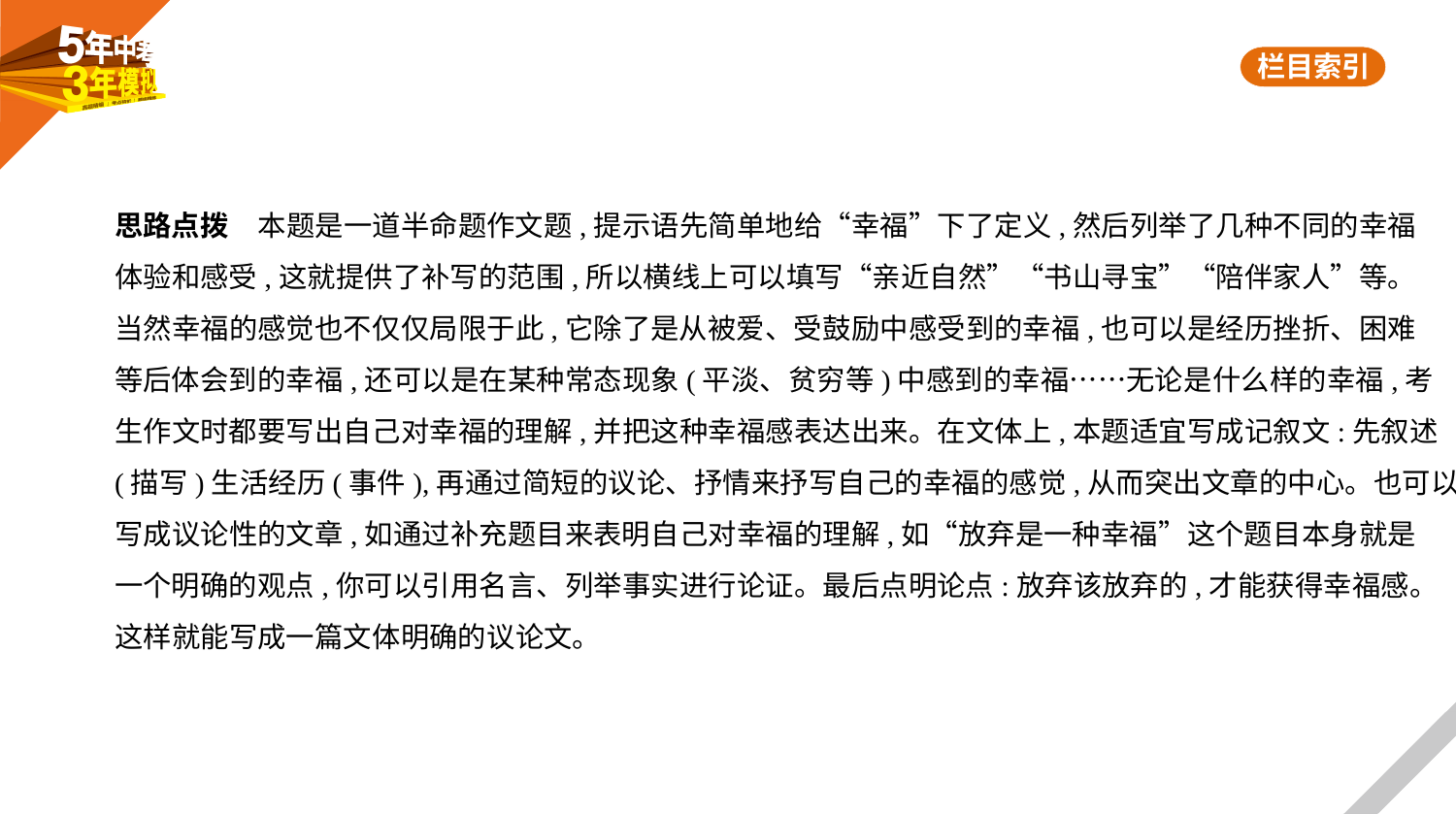

思路点拨　本题是一道半命题作文题,提示语先简单地给“幸福”下了定义,然后列举了几种不同的幸福
体验和感受,这就提供了补写的范围,所以横线上可以填写“亲近自然”“书山寻宝”“陪伴家人”等。
当然幸福的感觉也不仅仅局限于此,它除了是从被爱、受鼓励中感受到的幸福,也可以是经历挫折、困难
等后体会到的幸福,还可以是在某种常态现象(平淡、贫穷等)中感到的幸福……无论是什么样的幸福,考
生作文时都要写出自己对幸福的理解,并把这种幸福感表达出来。在文体上,本题适宜写成记叙文:先叙述
(描写)生活经历(事件),再通过简短的议论、抒情来抒写自己的幸福的感觉,从而突出文章的中心。也可以
写成议论性的文章,如通过补充题目来表明自己对幸福的理解,如“放弃是一种幸福”这个题目本身就是
一个明确的观点,你可以引用名言、列举事实进行论证。最后点明论点:放弃该放弃的,才能获得幸福感。
这样就能写成一篇文体明确的议论文。